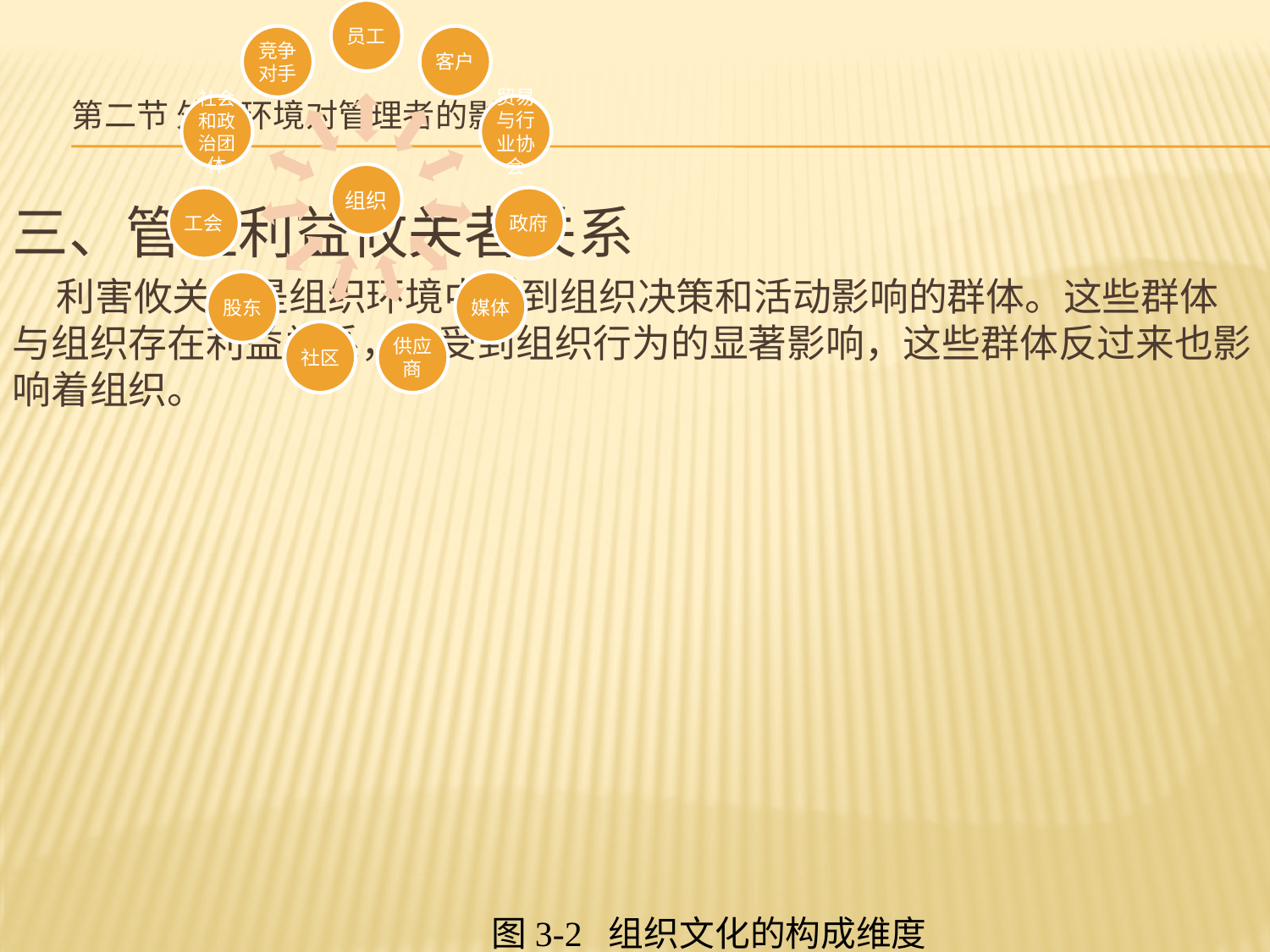

# 第二节 外部环境对管理者的影响
三、管理利益攸关者关系
    利害攸关者是组织环境中受到组织决策和活动影响的群体。这些群体与组织存在利益关系，或受到组织行为的显著影响，这些群体反过来也影响着组织。

组织

员工

客户

贸易与行业协会

政府

媒体

供应商

社区

股东

工会

社会和政治团体

竞争对手
图3-2  组织文化的构成维度